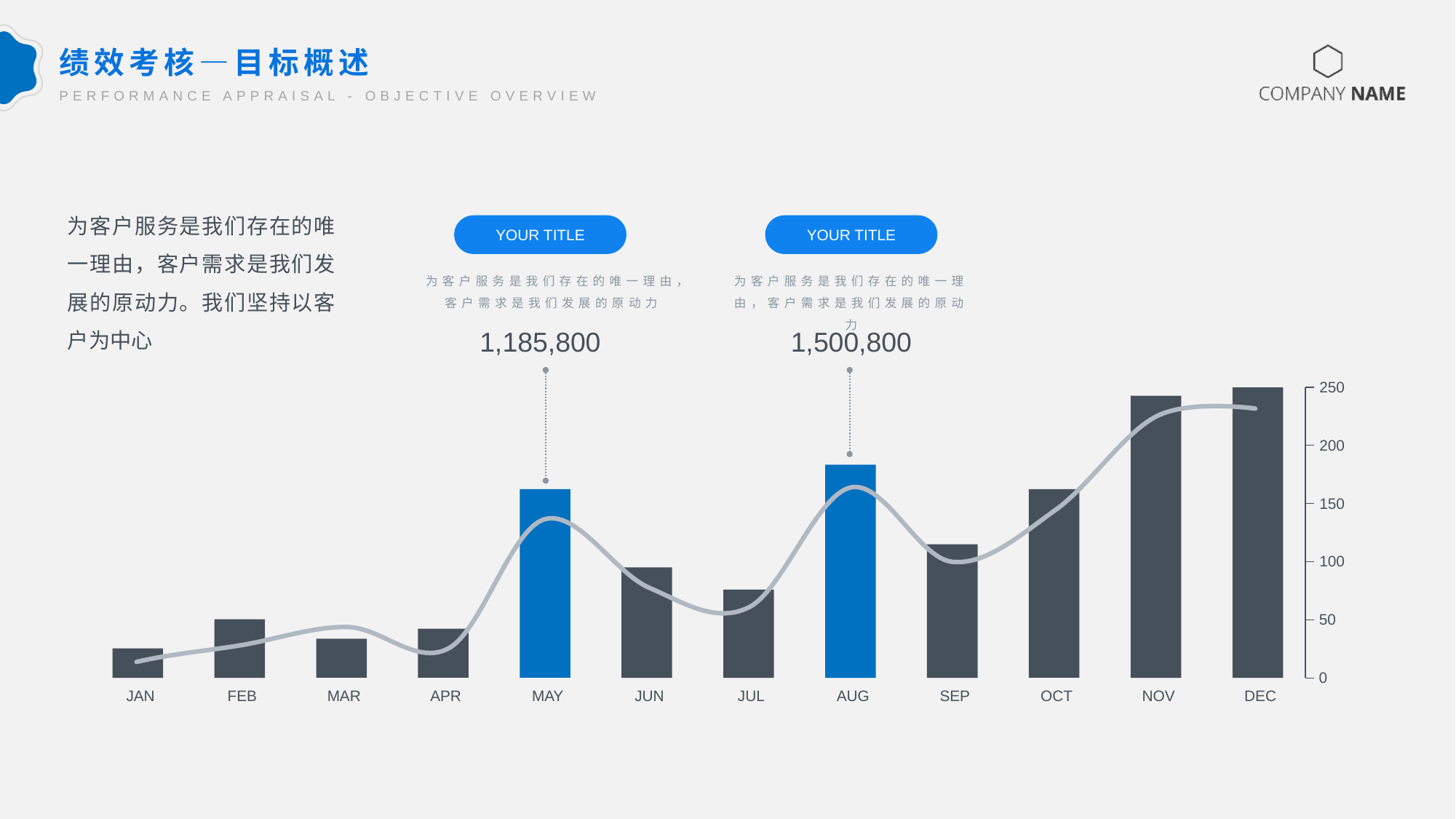

绩效考核—目标概述
PERFORMANCE APPRAISAL - OBJECTIVE OVERVIEW
为客户服务是我们存在的唯一理由，客户需求是我们发展的原动力。我们坚持以客户为中心
YOUR TITLE
为客户服务是我们存在的唯一理由，客户需求是我们发展的原动力
1,185,800
YOUR TITLE
为客户服务是我们存在的唯一理由，客户需求是我们发展的原动力
1,500,800
250
200
150
100
50
0

JAN
FEB
MAR
APR
MAY
JUN
JUL
AUG
SEP
OCT
NOV
DEC